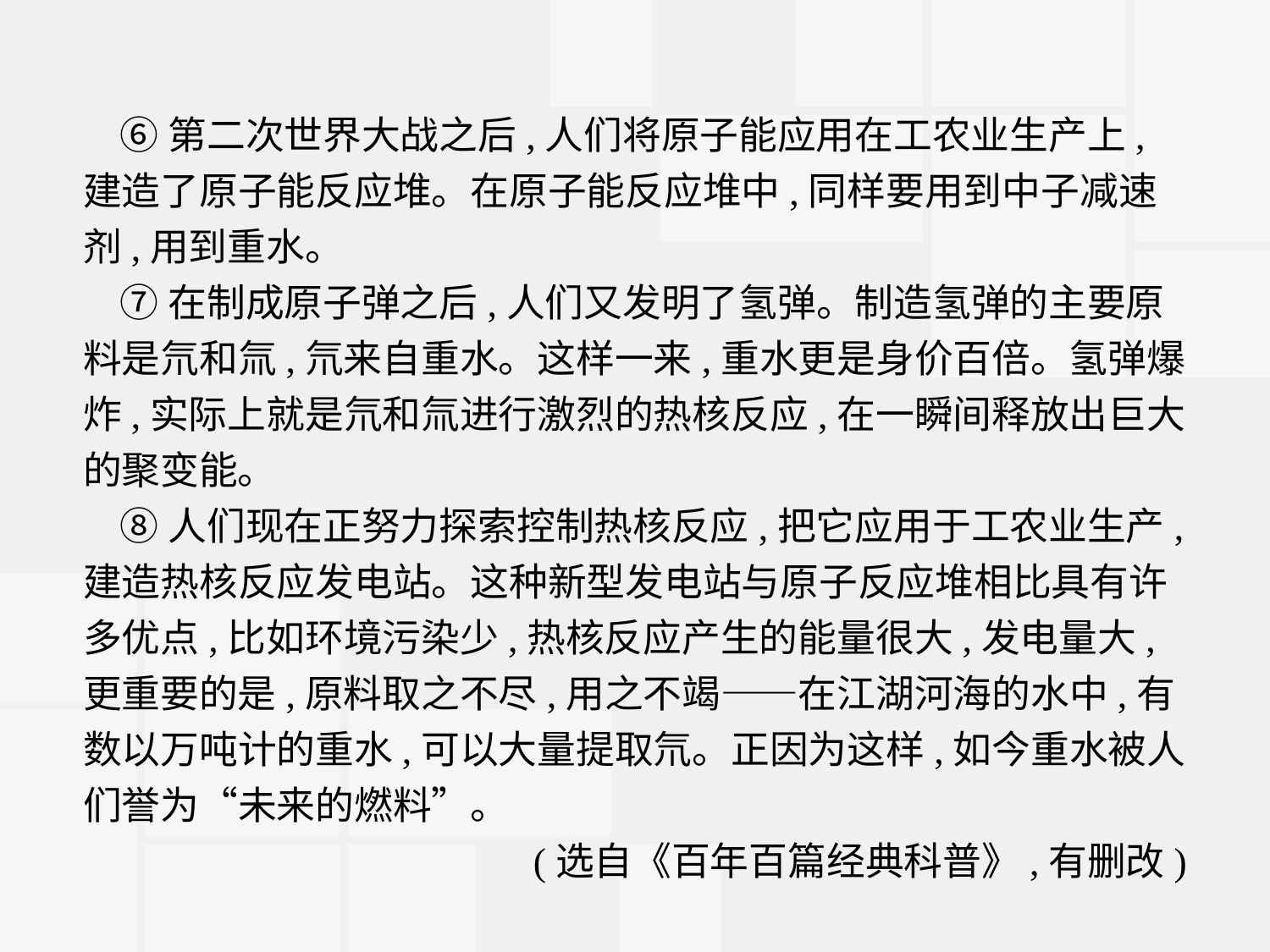

⑥第二次世界大战之后,人们将原子能应用在工农业生产上,建造了原子能反应堆。在原子能反应堆中,同样要用到中子减速剂,用到重水。
⑦在制成原子弹之后,人们又发明了氢弹。制造氢弹的主要原料是氘和氚,氘来自重水。这样一来,重水更是身价百倍。氢弹爆炸,实际上就是氘和氚进行激烈的热核反应,在一瞬间释放出巨大的聚变能。
⑧人们现在正努力探索控制热核反应,把它应用于工农业生产,建造热核反应发电站。这种新型发电站与原子反应堆相比具有许多优点,比如环境污染少,热核反应产生的能量很大,发电量大,更重要的是,原料取之不尽,用之不竭——在江湖河海的水中,有数以万吨计的重水,可以大量提取氘。正因为这样,如今重水被人们誉为“未来的燃料”。
(选自《百年百篇经典科普》,有删改)